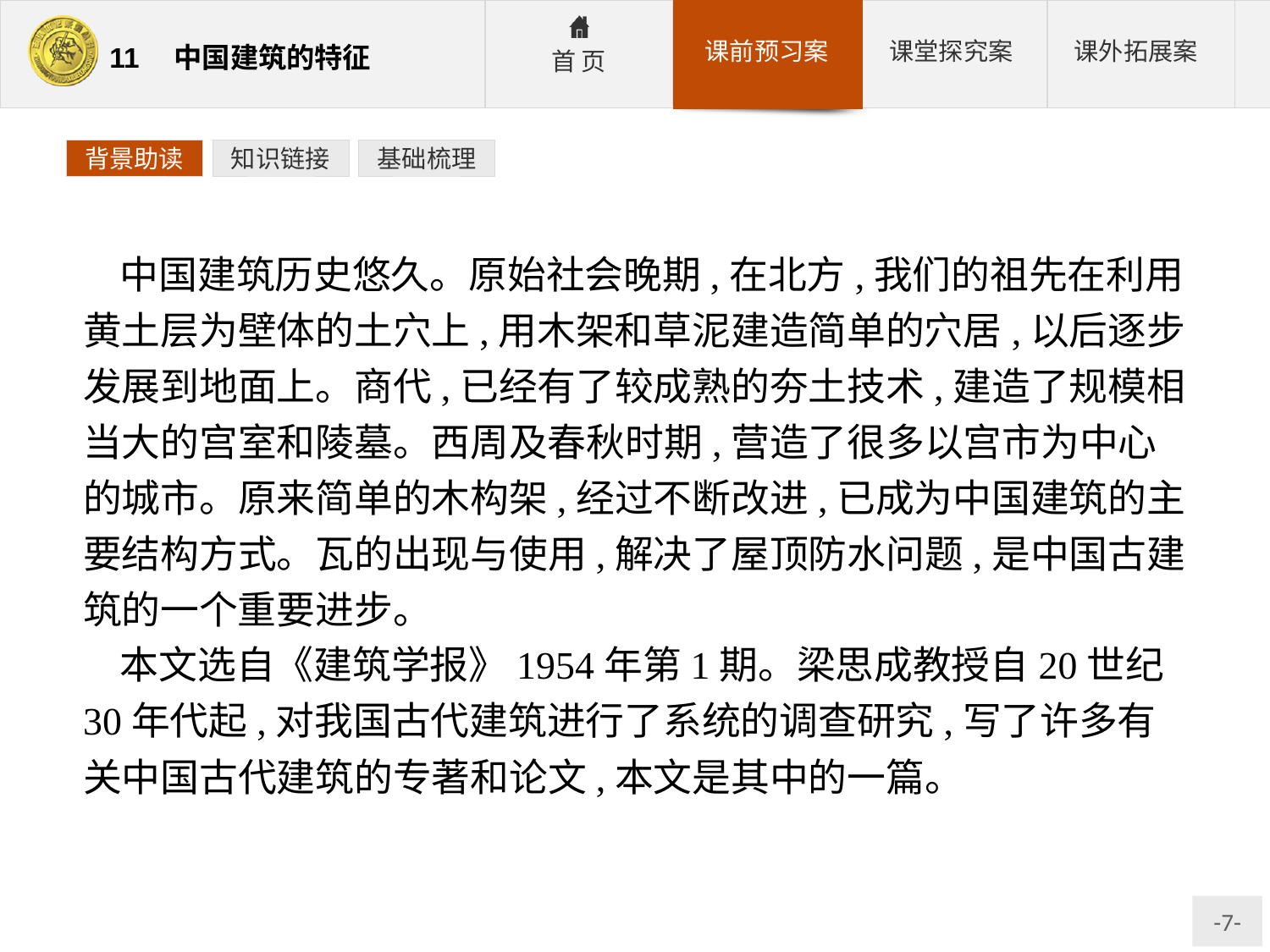

背景助读
知识链接
基础梳理
中国建筑历史悠久。原始社会晚期,在北方,我们的祖先在利用黄土层为壁体的土穴上,用木架和草泥建造简单的穴居,以后逐步发展到地面上。商代,已经有了较成熟的夯土技术,建造了规模相当大的宫室和陵墓。西周及春秋时期,营造了很多以宫市为中心的城市。原来简单的木构架,经过不断改进,已成为中国建筑的主要结构方式。瓦的出现与使用,解决了屋顶防水问题,是中国古建筑的一个重要进步。
本文选自《建筑学报》1954年第1期。梁思成教授自20世纪30年代起,对我国古代建筑进行了系统的调查研究,写了许多有关中国古代建筑的专著和论文,本文是其中的一篇。